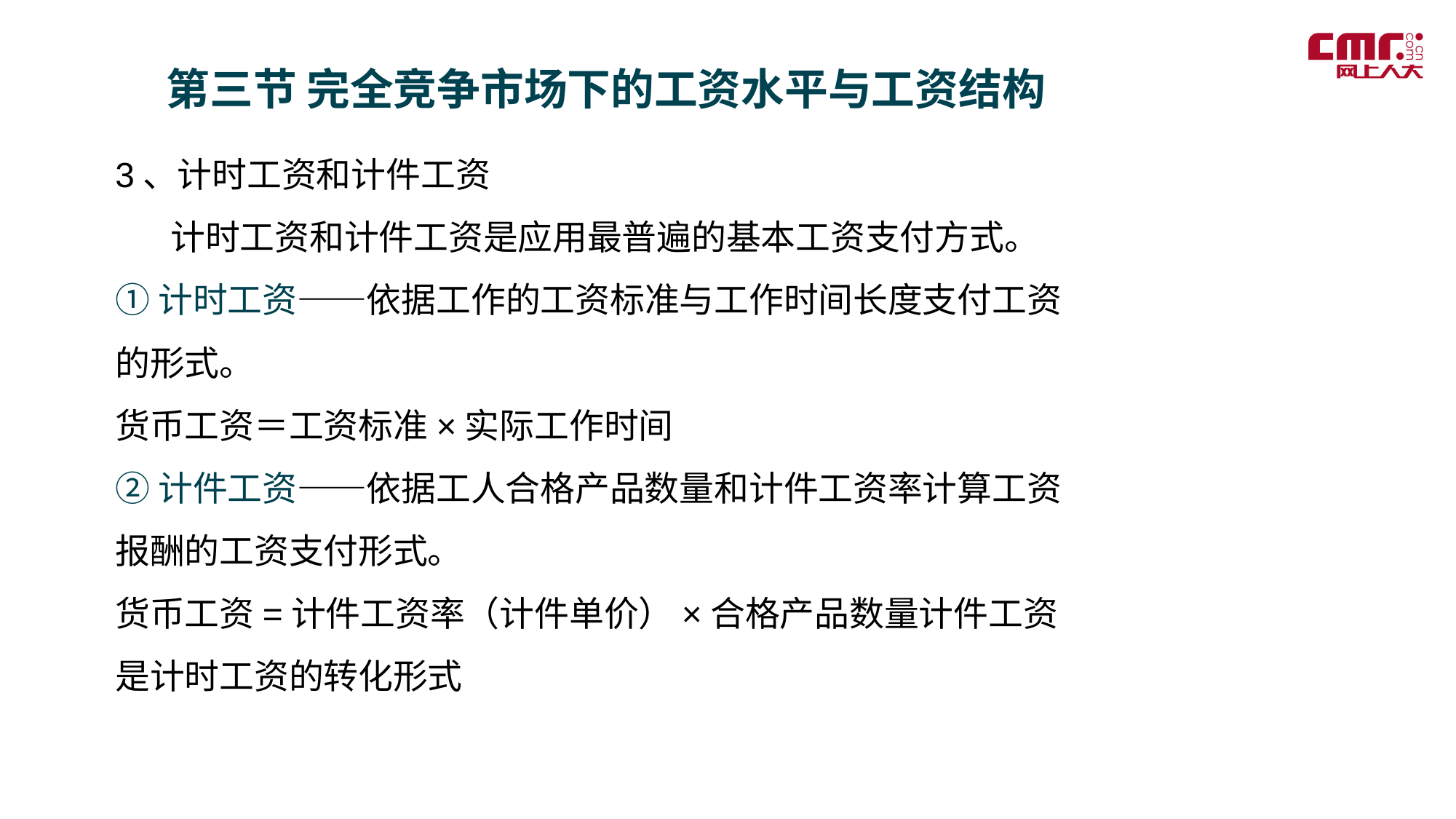

第三节 完全竞争市场下的工资水平与工资结构
3、计时工资和计件工资
      计时工资和计件工资是应用最普遍的基本工资支付方式。
①计时工资——依据工作的工资标准与工作时间长度支付工资的形式。
货币工资＝工资标准×实际工作时间
②计件工资——依据工人合格产品数量和计件工资率计算工资报酬的工资支付形式。
货币工资=计件工资率（计件单价）×合格产品数量计件工资是计时工资的转化形式